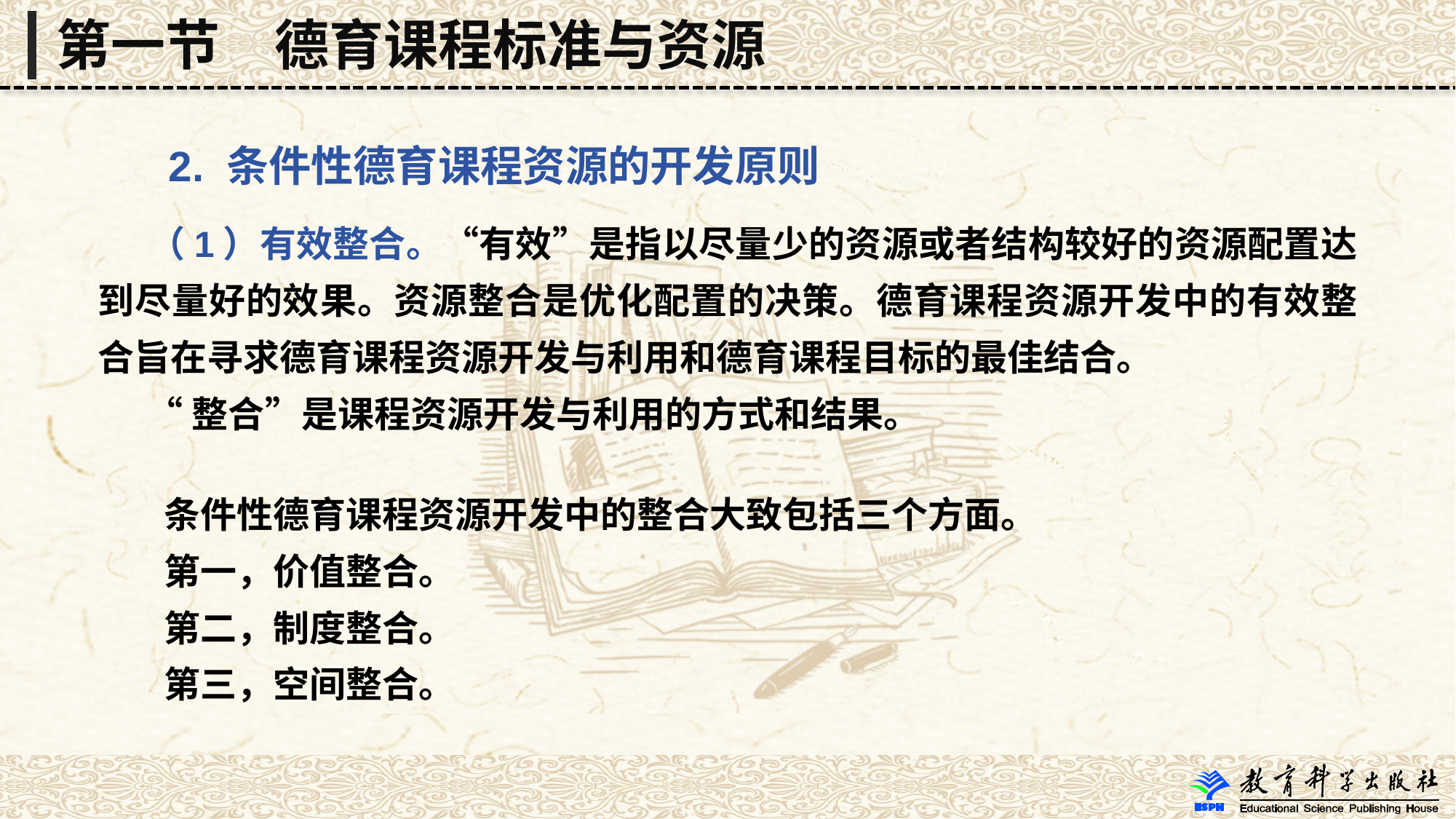

第一节　德育课程标准与资源
      2. 条件性德育课程资源的开发原则

     （1）有效整合。“有效”是指以尽量少的资源或者结构较好的资源配置达到尽量好的效果。资源整合是优化配置的决策。德育课程资源开发中的有效整合旨在寻求德育课程资源开发与利用和德育课程目标的最佳结合。
      “整合”是课程资源开发与利用的方式和结果。

       条件性德育课程资源开发中的整合大致包括三个方面。
       第一，价值整合。
       第二，制度整合。
       第三，空间整合。